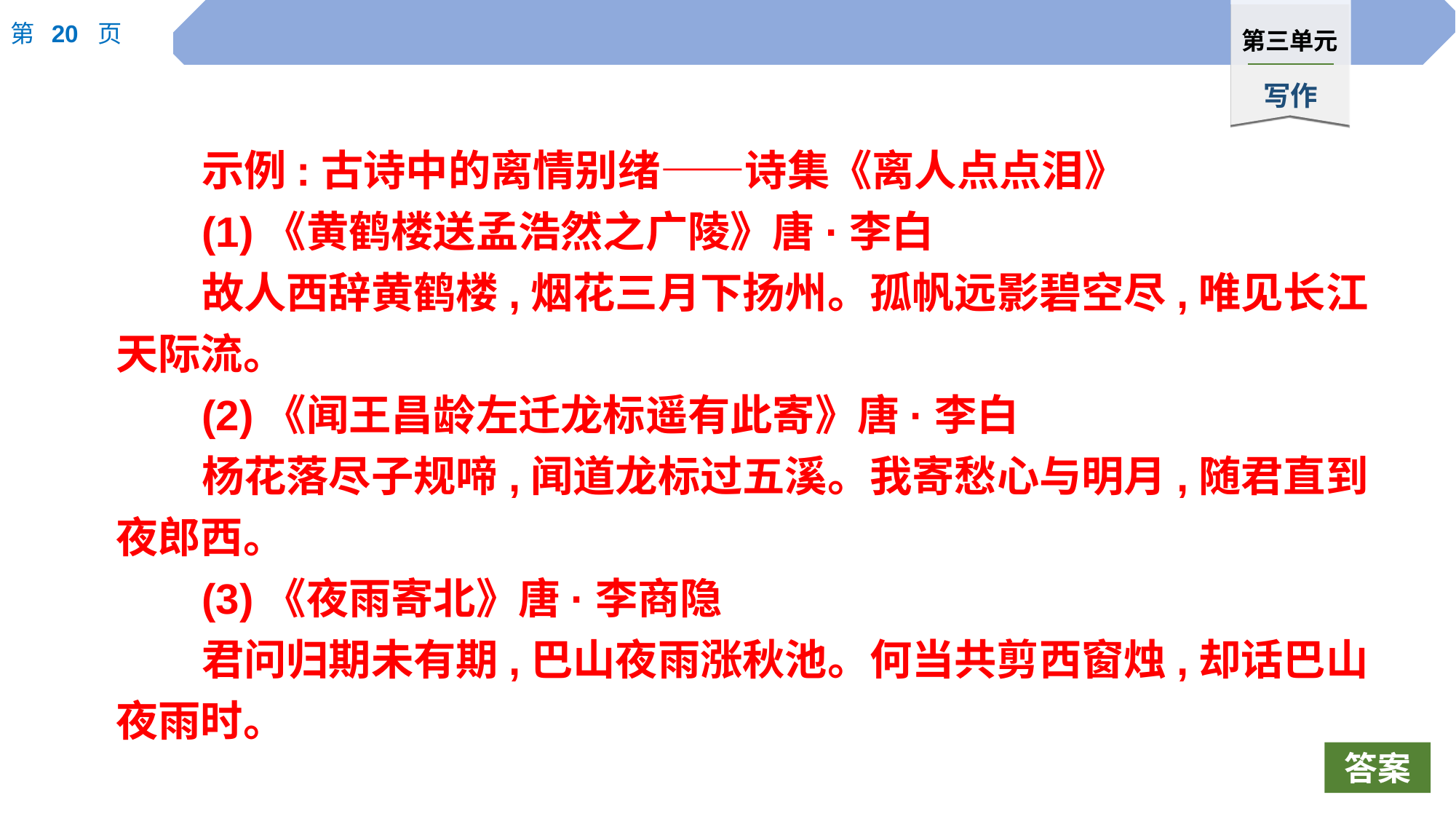

示例:古诗中的离情别绪——诗集《离人点点泪》
(1)《黄鹤楼送孟浩然之广陵》唐·李白
故人西辞黄鹤楼,烟花三月下扬州。孤帆远影碧空尽,唯见长江天际流。
(2)《闻王昌龄左迁龙标遥有此寄》唐·李白
杨花落尽子规啼,闻道龙标过五溪。我寄愁心与明月,随君直到夜郎西。
(3)《夜雨寄北》唐·李商隐
君问归期未有期,巴山夜雨涨秋池。何当共剪西窗烛,却话巴山夜雨时。
答案